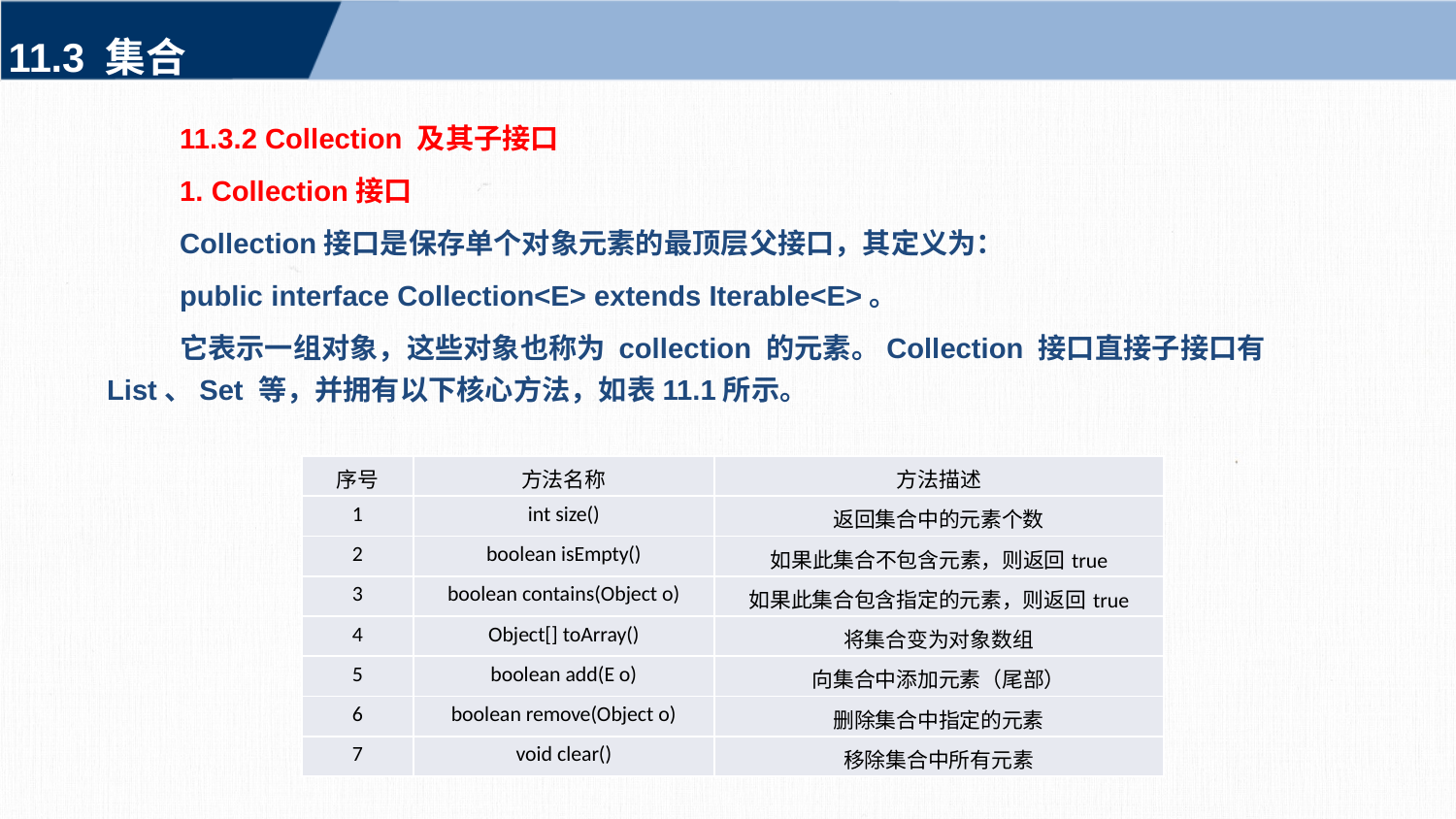

11.3 集合

11.3.2 Collection 及其子接口
1. Collection接口
Collection接口是保存单个对象元素的最顶层父接口，其定义为：
public interface Collection<E> extends Iterable<E>。
它表示一组对象，这些对象也称为 collection 的元素。Collection 接口直接子接口有List、Set 等，并拥有以下核心方法，如表11.1所示。
| 序号 | 方法名称 | 方法描述 |
| --- | --- | --- |
| 1 | int size() | 返回集合中的元素个数 |
| 2 | boolean isEmpty() | 如果此集合不包含元素，则返回true |
| 3 | boolean contains(Object o) | 如果此集合包含指定的元素，则返回true |
| 4 | Object[] toArray() | 将集合变为对象数组 |
| 5 | boolean add(E o) | 向集合中添加元素（尾部） |
| 6 | boolean remove(Object o) | 删除集合中指定的元素 |
| 7 | void clear() | 移除集合中所有元素 |